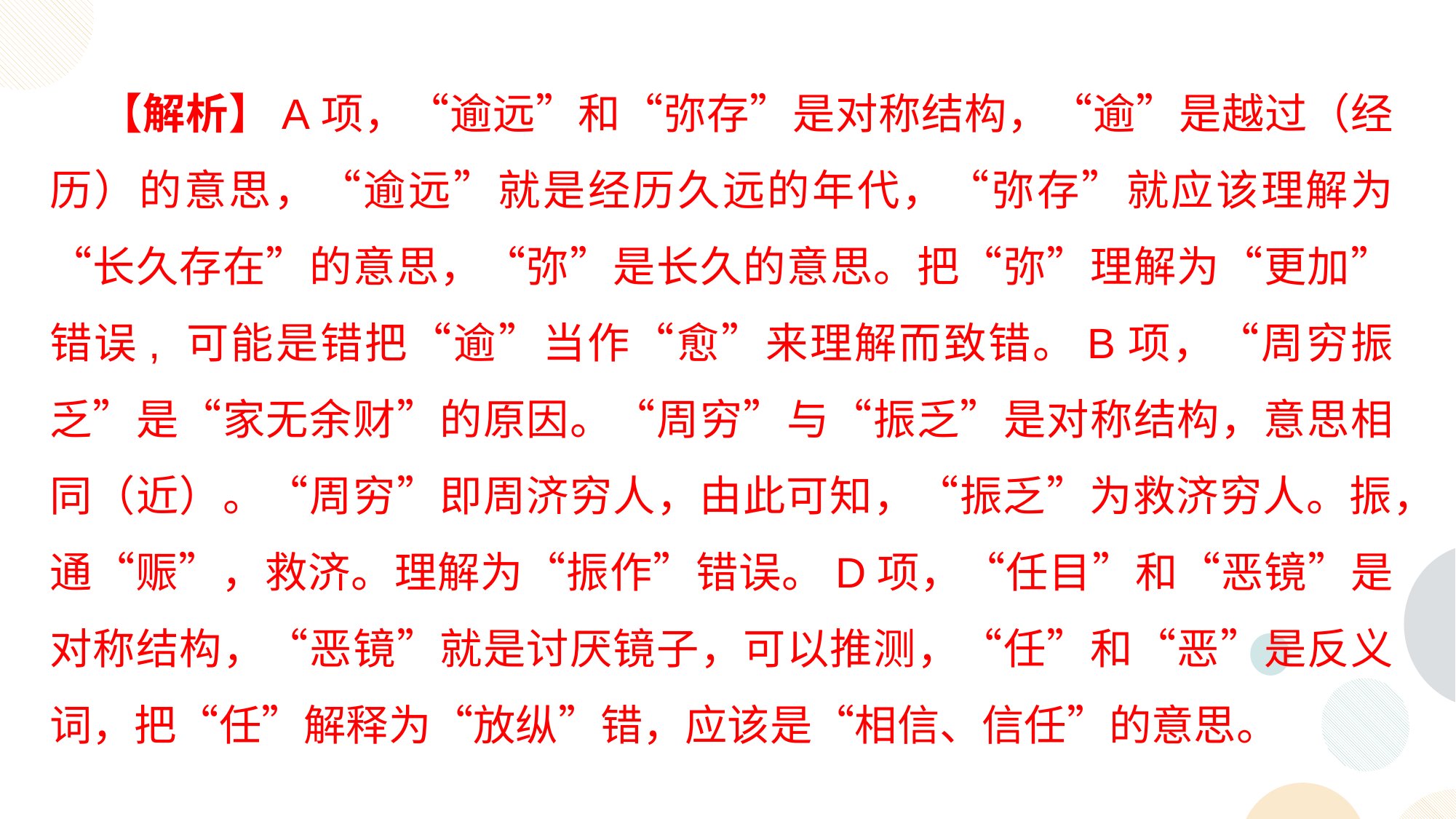

【解析】A项，“逾远”和“弥存”是对称结构，“逾”是越过（经历）的意思，“逾远”就是经历久远的年代，“弥存”就应该理解为“长久存在”的意思，“弥”是长久的意思。把“弥”理解为“更加”错误, 可能是错把“逾”当作“愈”来理解而致错。B项，“周穷振乏”是“家无余财”的原因。“周穷”与“振乏”是对称结构，意思相同（近）。“周穷”即周济穷人，由此可知，“振乏”为救济穷人。振，通“赈”，救济。理解为“振作”错误。D项，“任目”和“恶镜”是对称结构，“恶镜”就是讨厌镜子，可以推测，“任”和“恶”是反义词，把“任”解释为“放纵”错，应该是“相信、信任”的意思。